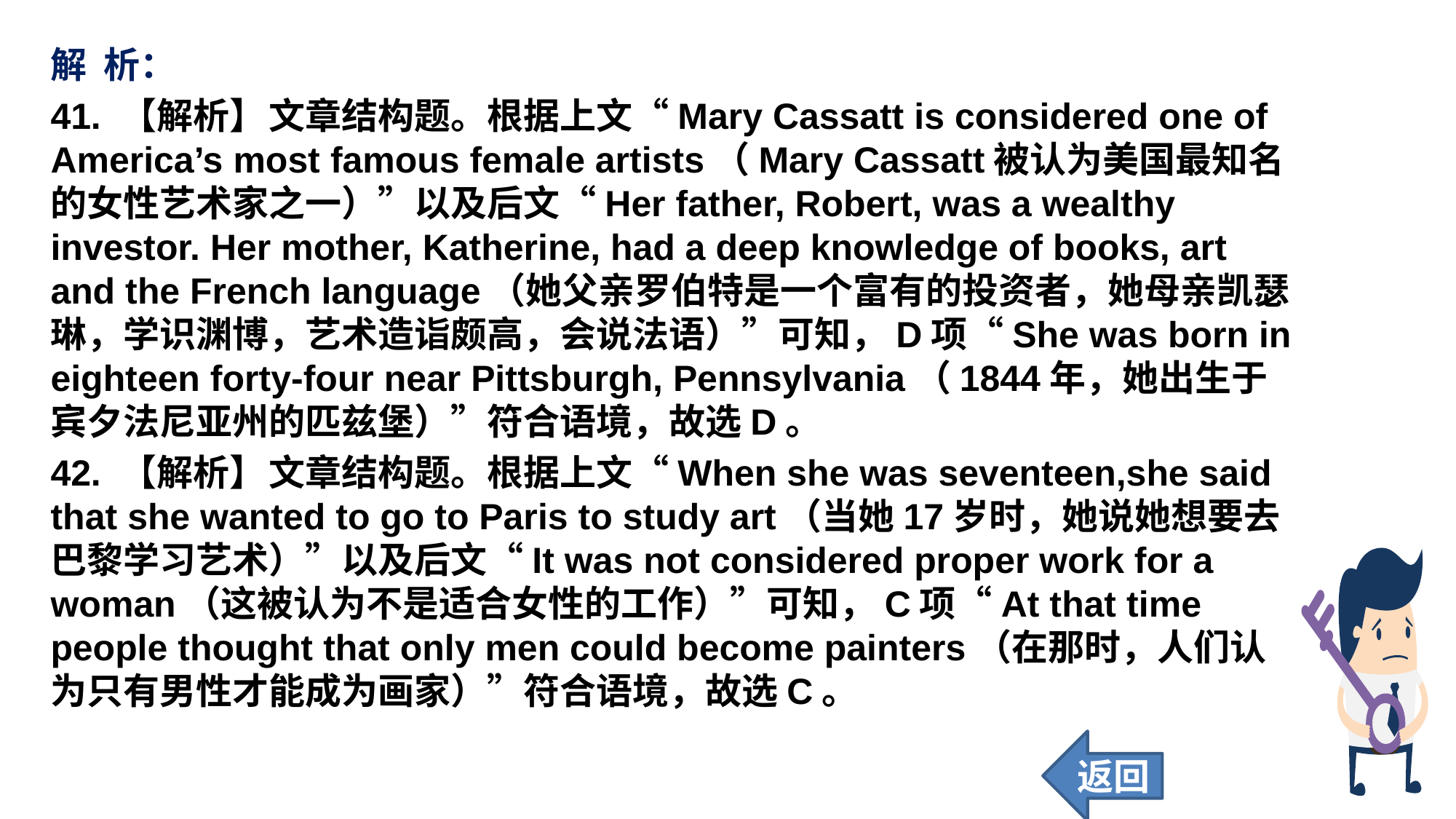

解  析：
41. 【解析】	文章结构题。根据上文“Mary Cassatt is considered one of America’s most famous female artists（Mary Cassatt被认为美国最知名的女性艺术家之一）”以及后文“Her father, Robert, was a wealthy investor. Her mother, Katherine, had a deep knowledge of books, art and the French language（她父亲罗伯特是一个富有的投资者，她母亲凯瑟琳，学识渊博，艺术造诣颇高，会说法语）”可知，D项“She was born in eighteen forty-four near Pittsburgh, Pennsylvania（1844年，她出生于宾夕法尼亚州的匹兹堡）”符合语境，故选D。
42. 【解析】	文章结构题。根据上文“When she was seventeen,she said that she wanted to go to Paris to study art（当她17岁时，她说她想要去巴黎学习艺术）”以及后文“It was not considered proper work for a woman（这被认为不是适合女性的工作）”可知，C项“At that time people thought that only men could become painters（在那时，人们认为只有男性才能成为画家）”符合语境，故选C。

返回
45